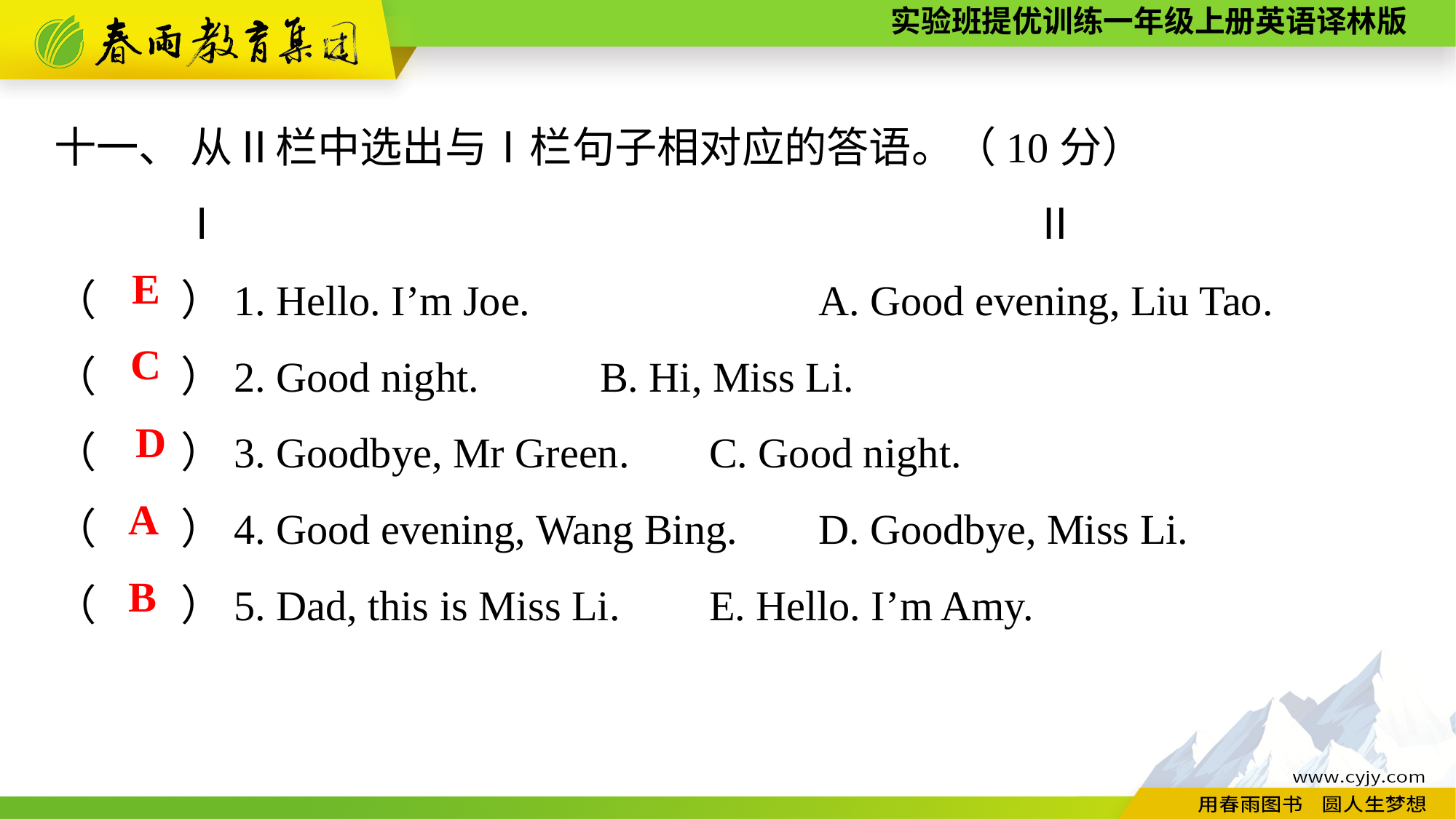

十一、 从Ⅱ栏中选出与Ⅰ栏句子相对应的答语。（10分）
　　　Ⅰ　　　　　　　　　　　　                                Ⅱ
（　　）1. Hello. I’m Joe.　　　　　	A. Good evening, Liu Tao.
（　　）2. Good night.		B. Hi, Miss Li.
（　　）3. Goodbye, Mr Green.	C. Good night.
（　　）4. Good evening, Wang Bing.	D. Goodbye, Miss Li.
（　　）5. Dad, this is Miss Li.	E. Hello. I’m Amy.
E
C
D
A
B